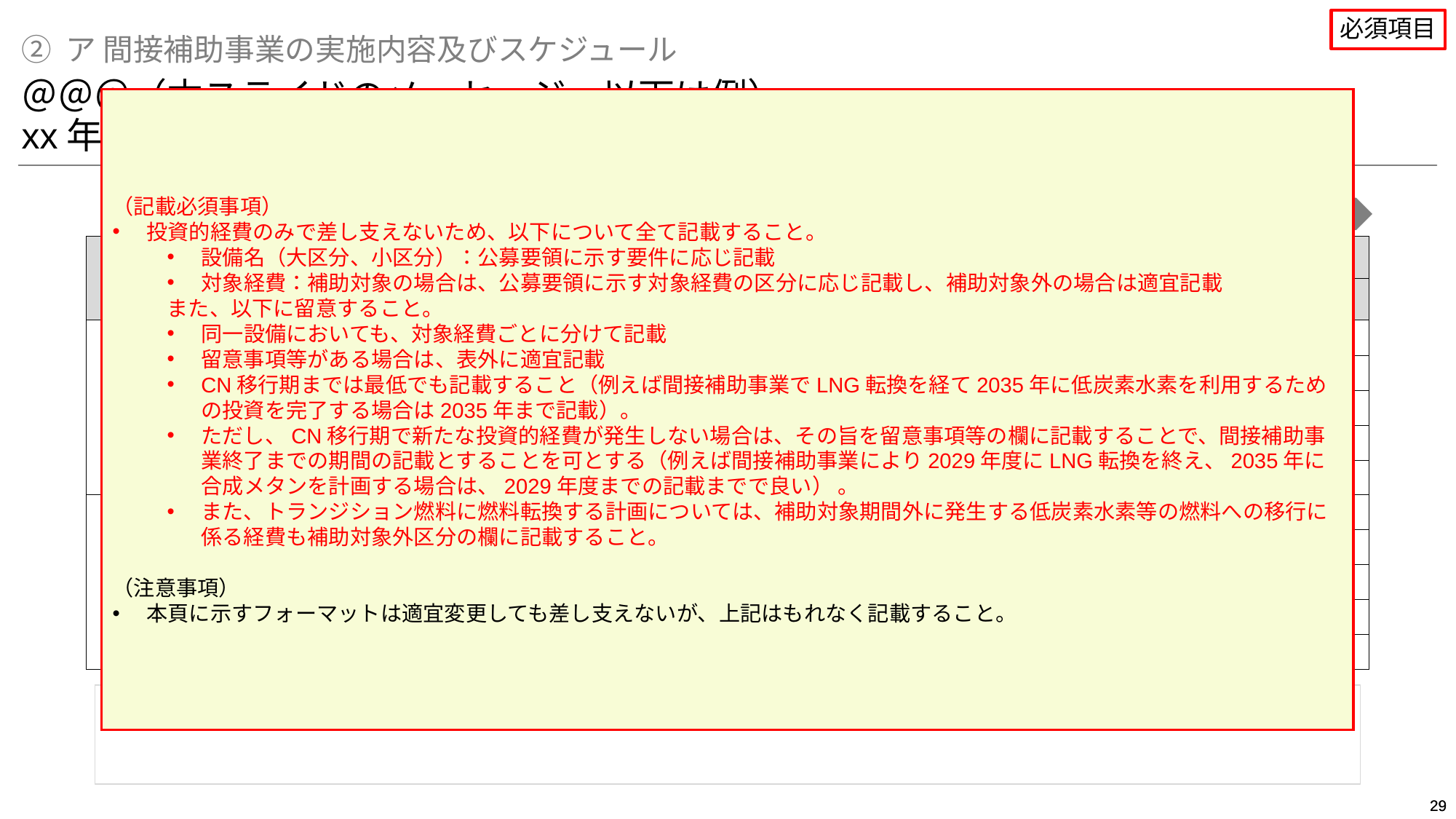

必須項目
② ア 間接補助事業の実施内容及びスケジュール
＠＠＠（本スライドのメッセージ。以下は例）
xx年からCN燃料に移行するためのXXの投資を行う予定
（記載必須事項）
投資的経費のみで差し支えないため、以下について全て記載すること。
設備名（大区分、小区分）：公募要領に示す要件に応じ記載
対象経費：補助対象の場合は、公募要領に示す対象経費の区分に応じ記載し、補助対象外の場合は適宜記載
また、以下に留意すること。
同一設備においても、対象経費ごとに分けて記載
留意事項等がある場合は、表外に適宜記載
CN移行期までは最低でも記載すること（例えば間接補助事業でLNG転換を経て2035年に低炭素水素を利用するための投資を完了する場合は2035年まで記載）。
ただし、CN移行期で新たな投資的経費が発生しない場合は、その旨を留意事項等の欄に記載することで、間接補助事業終了までの期間の記載とすることを可とする（例えば間接補助事業により2029年度にLNG転換を終え、2035年に合成メタンを計画する場合は、2029年度までの記載までで良い） 。
また、トランジション燃料に燃料転換する計画については、補助対象期間外に発生する低炭素水素等の燃料への移行に係る経費も補助対象外区分の欄に記載すること。

（注意事項）
本頁に示すフォーマットは適宜変更しても差し支えないが、上記はもれなく記載すること。
CN移行期又は商用生産（20xx年度~）
| 区分 | 設備名 |  | 対象経費 | 年度（百万円） |  |  |  |  |  |  |  |  |  |  |  |
| --- | --- | --- | --- | --- | --- | --- | --- | --- | --- | --- | --- | --- | --- | --- | --- |
|  | 大区分 | 小区分 |  | 2025 | 2026 | 2027 | 2028 | 2029 | 2030 | 2031 | 2032 | 2033 | 2034 | 2035 | 2036 |
| 補助 対象 | 生産設備 | xx設備 | 設備費 |  |  |  |  |  |  |  |  |  |  |  |  |
| 補 助 対 象 | 附帯設備 | xx設備 | 建物等取得費 |  |  |  |  |  |  |  |  |  |  |  |  |
| 補 助 対 象 | xxx |  | xxx |  |  |  |  |  |  |  |  |  |  |  |  |
| 補 助 対 象 | xxx |  | xxx |  |  |  |  |  |  |  |  |  |  |  |  |
| 補 助 対 象 | xxx |  | xxx |  |  |  |  |  |  |  |  |  |  |  |  |
| 補助 対象外 | xxx |  | xxx |  |  |  |  |  |  |  |  |  |  |  |  |
| 補 助 対 象 外 | xxx |  | xxx |  |  |  |  |  |  |  |  |  |  |  |  |
| 補 助 対 象 外 | xxx |  | xxx |  |  |  |  |  |  |  |  |  |  |  |  |
| 補 助 対 象 外 | xxx |  | xxx |  |  |  |  |  |  |  |  |  |  |  |  |
| 補 助 対 象 外 | xxx |  | xxx |  |  |  |  |  |  |  |  |  |  |  |  |

（留意事項等）
　・XXX